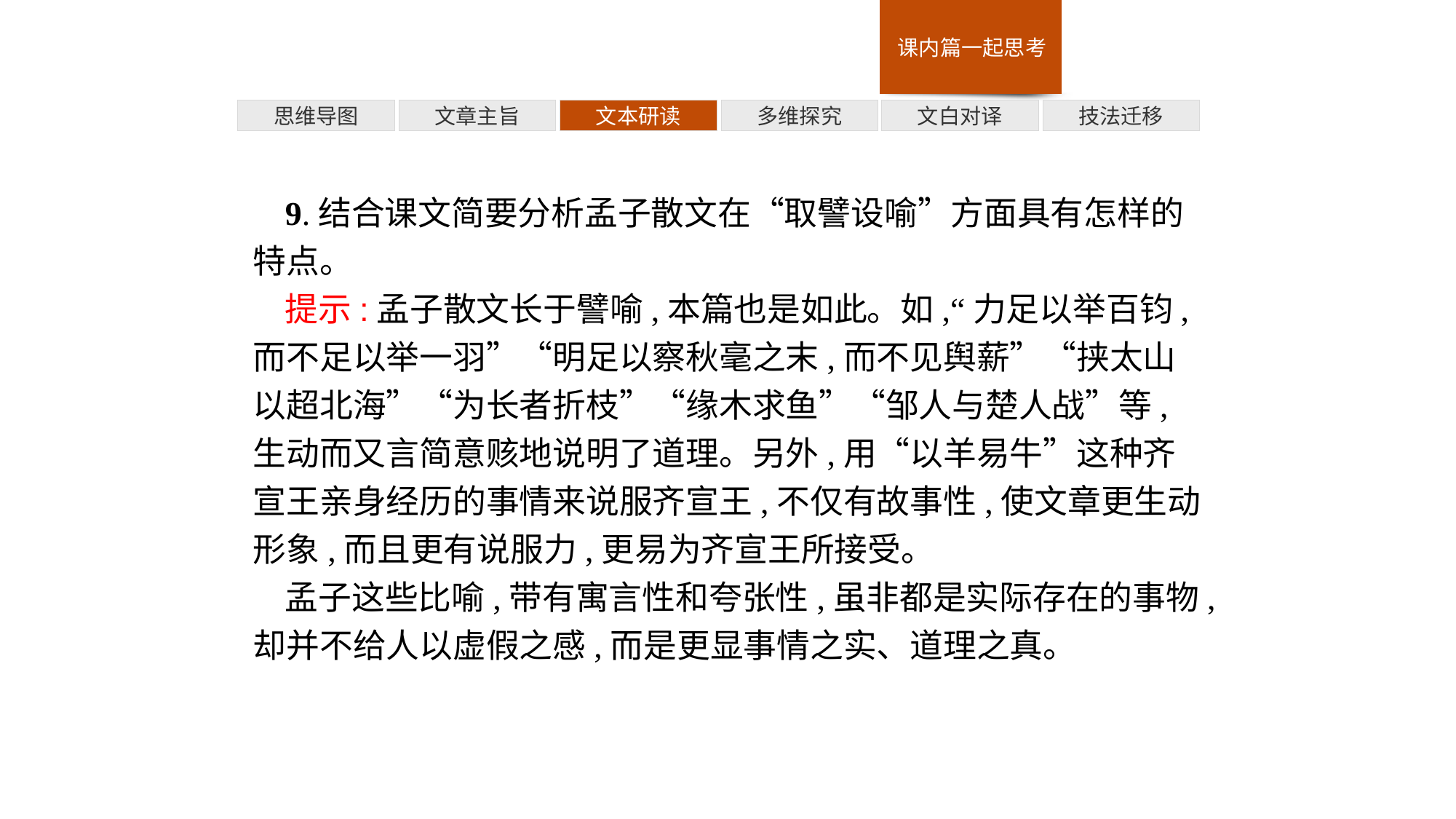

多维探究
技法迁移
思维导图
文章主旨
文本研读
文白对译
9.结合课文简要分析孟子散文在“取譬设喻”方面具有怎样的特点。
提示:孟子散文长于譬喻,本篇也是如此。如,“力足以举百钧,而不足以举一羽”“明足以察秋毫之末,而不见舆薪”“挟太山以超北海”“为长者折枝”“缘木求鱼”“邹人与楚人战”等,生动而又言简意赅地说明了道理。另外,用“以羊易牛”这种齐宣王亲身经历的事情来说服齐宣王,不仅有故事性,使文章更生动形象,而且更有说服力,更易为齐宣王所接受。
孟子这些比喻,带有寓言性和夸张性,虽非都是实际存在的事物,却并不给人以虚假之感,而是更显事情之实、道理之真。